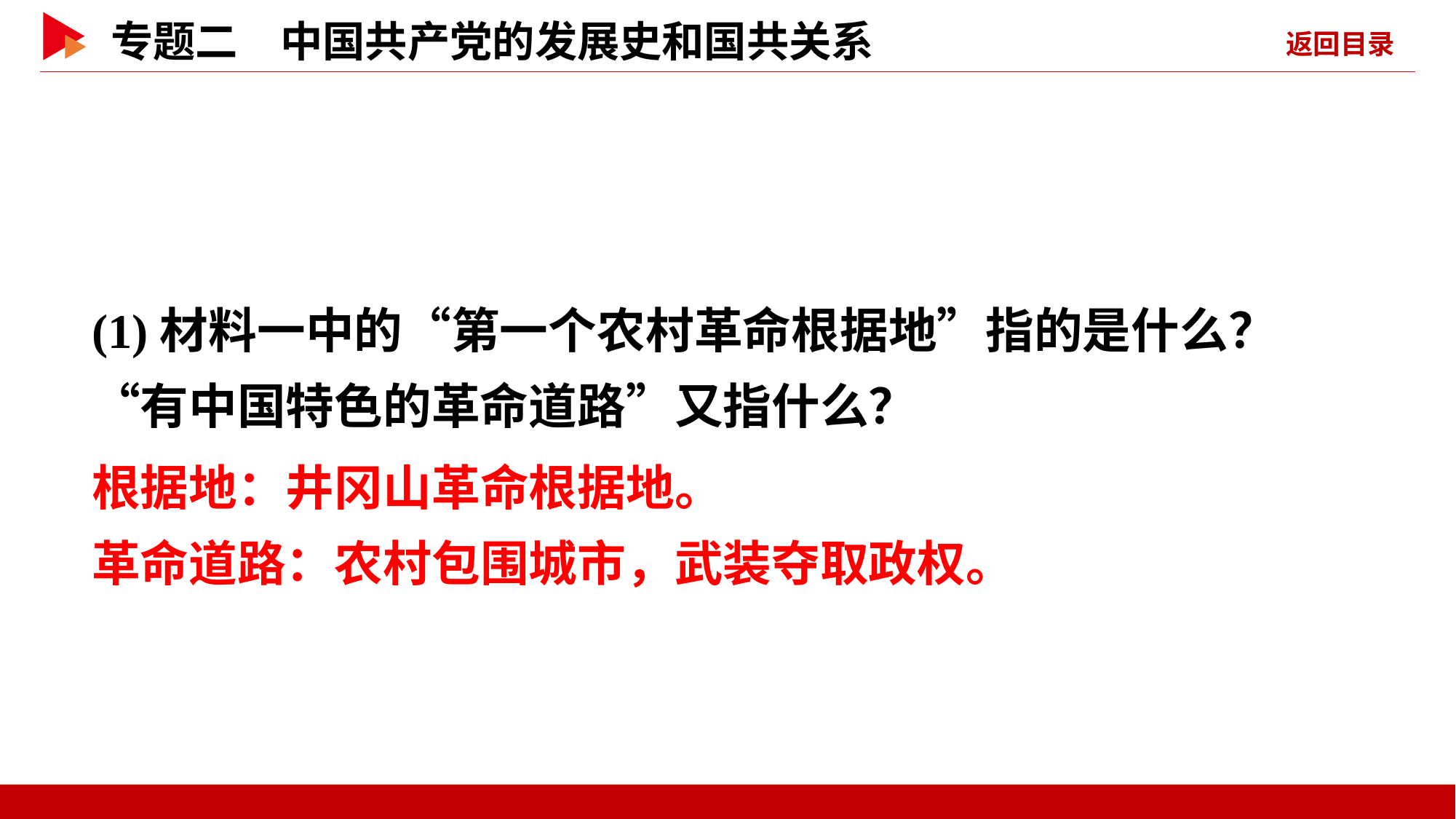

(1)材料一中的“第一个农村革命根据地”指的是什么？“有中国特色的革命道路”又指什么？
根据地：井冈山革命根据地。
革命道路：农村包围城市，武装夺取政权。